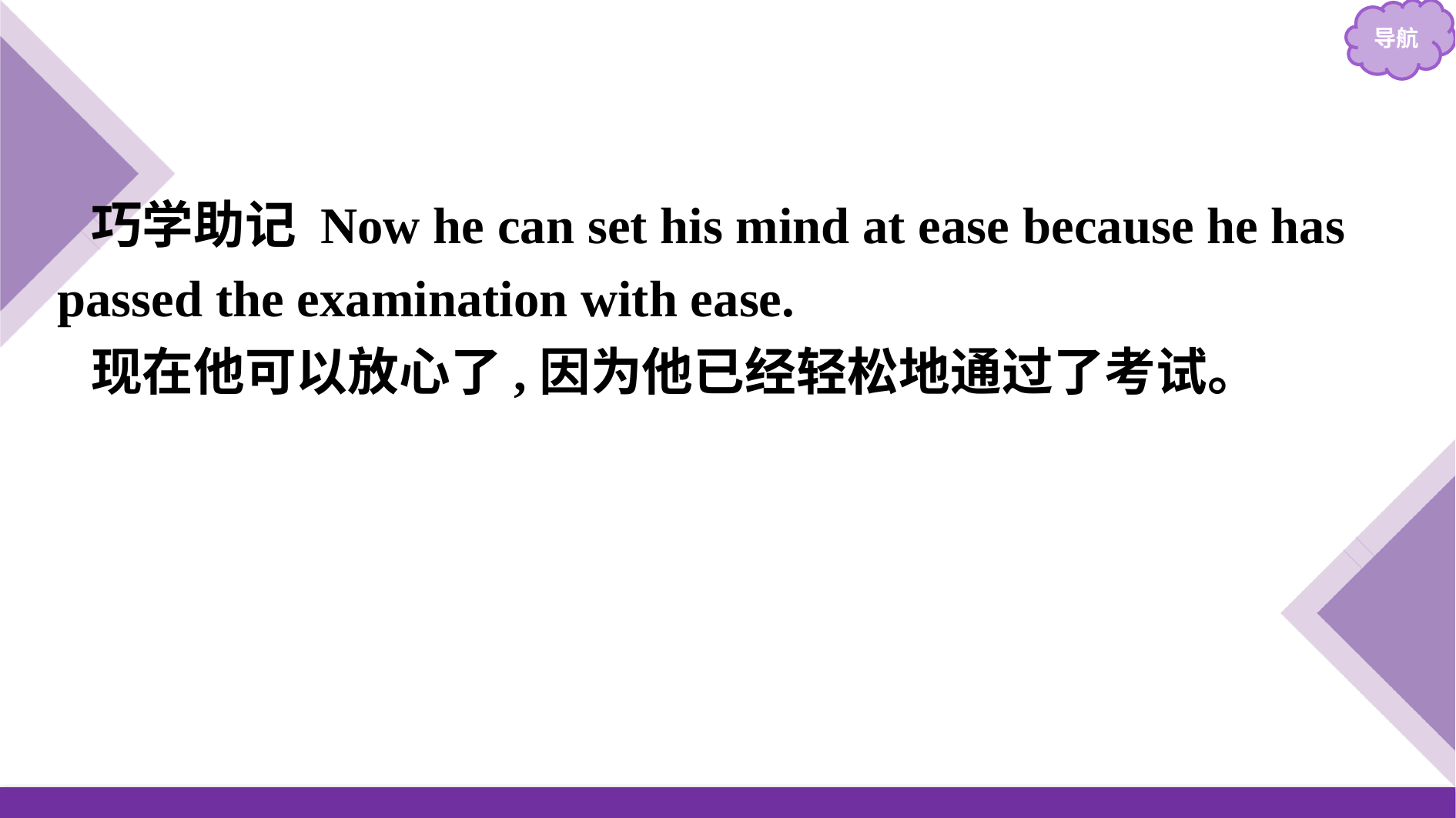

巧学助记 Now he can set his mind at ease because he has passed the examination with ease.
现在他可以放心了,因为他已经轻松地通过了考试。